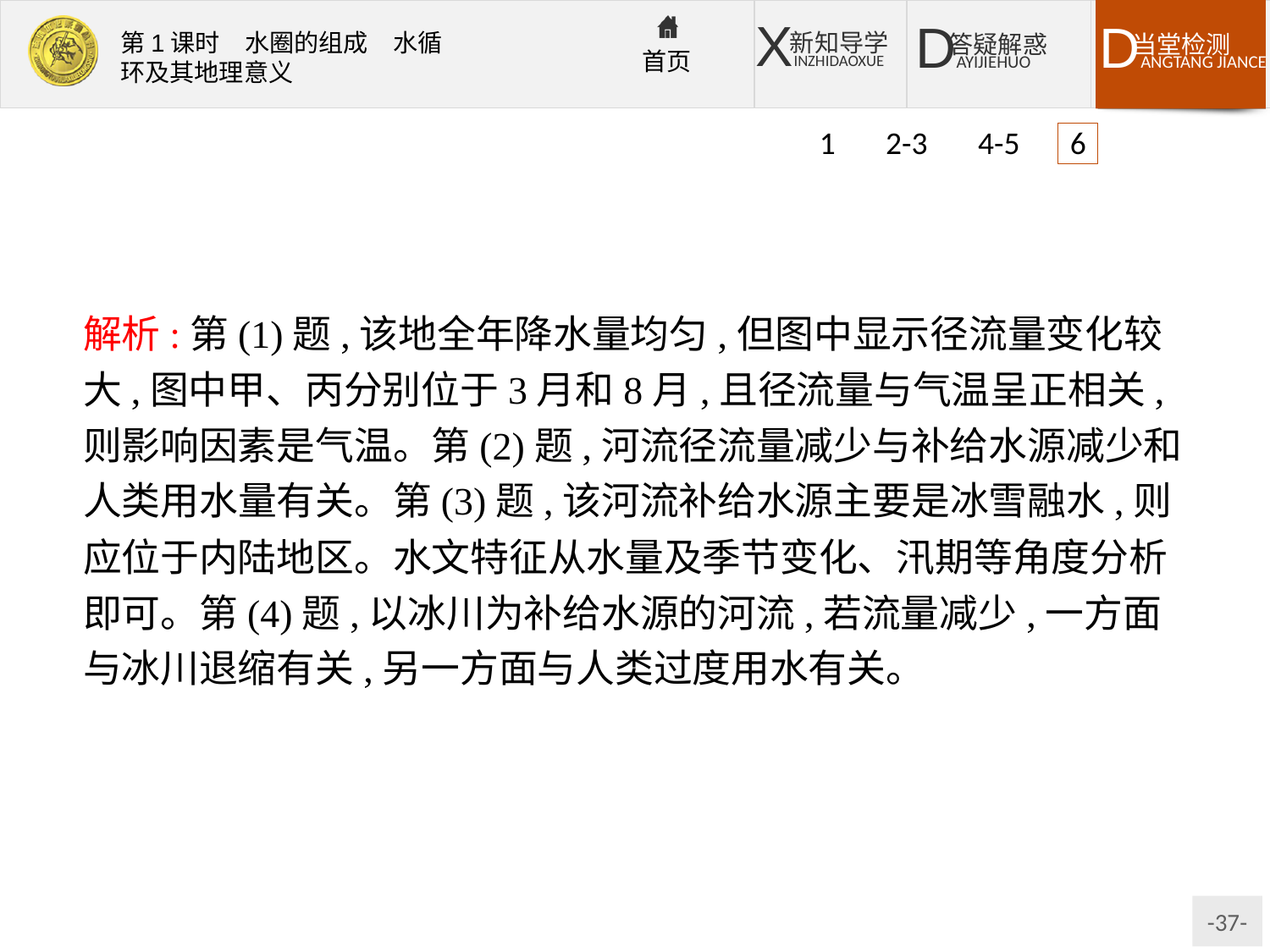

1       2-3       4-5       6

解析:第(1)题,该地全年降水量均匀,但图中显示径流量变化较大,图中甲、丙分别位于3月和8月,且径流量与气温呈正相关,则影响因素是气温。第(2)题,河流径流量减少与补给水源减少和人类用水量有关。第(3)题,该河流补给水源主要是冰雪融水,则应位于内陆地区。水文特征从水量及季节变化、汛期等角度分析即可。第(4)题,以冰川为补给水源的河流,若流量减少,一方面与冰川退缩有关,另一方面与人类过度用水有关。